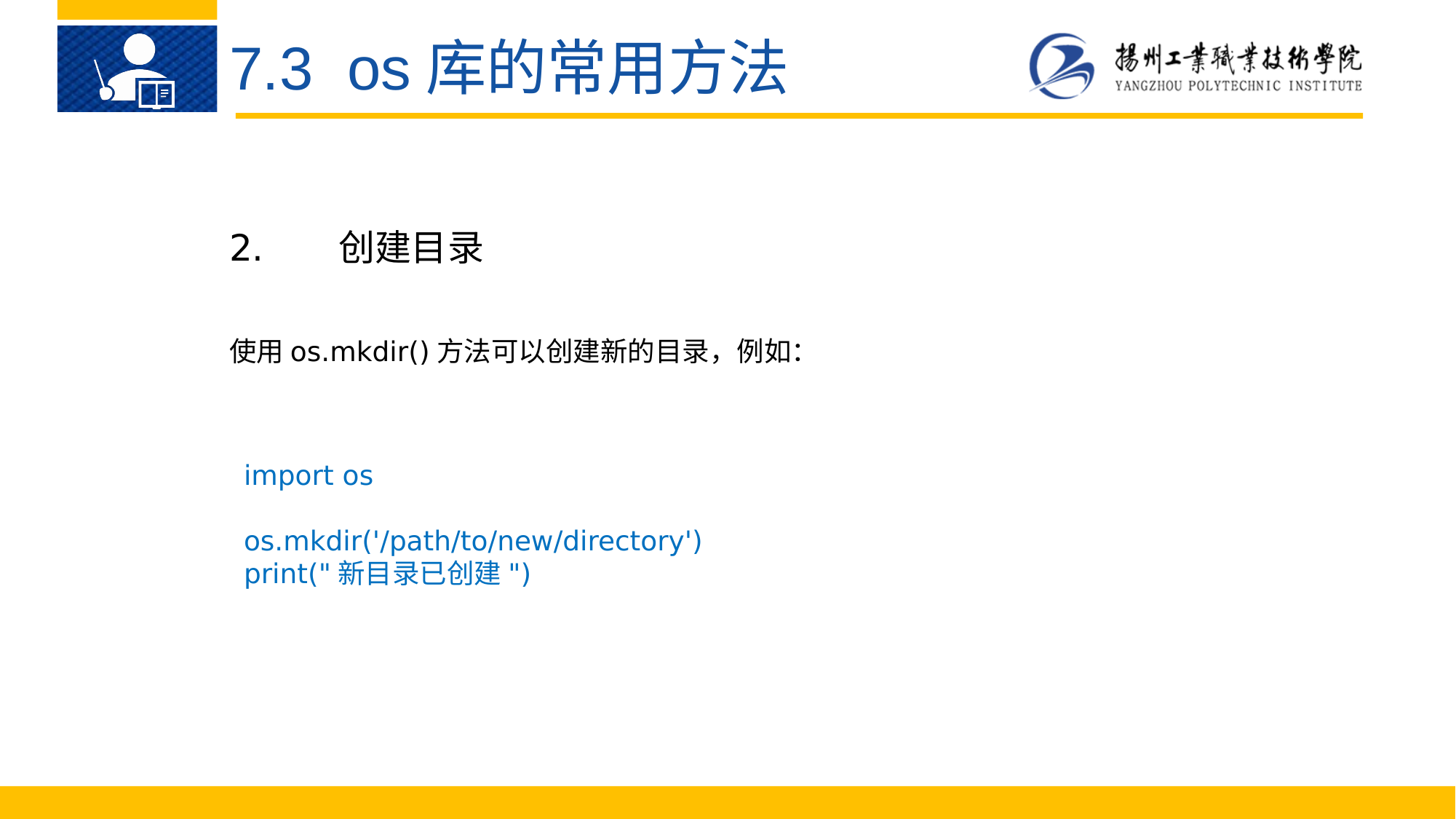

7.3  os库的常用方法
2.	创建目录
使用os.mkdir()方法可以创建新的目录，例如：
import os

os.mkdir('/path/to/new/directory')
print("新目录已创建")